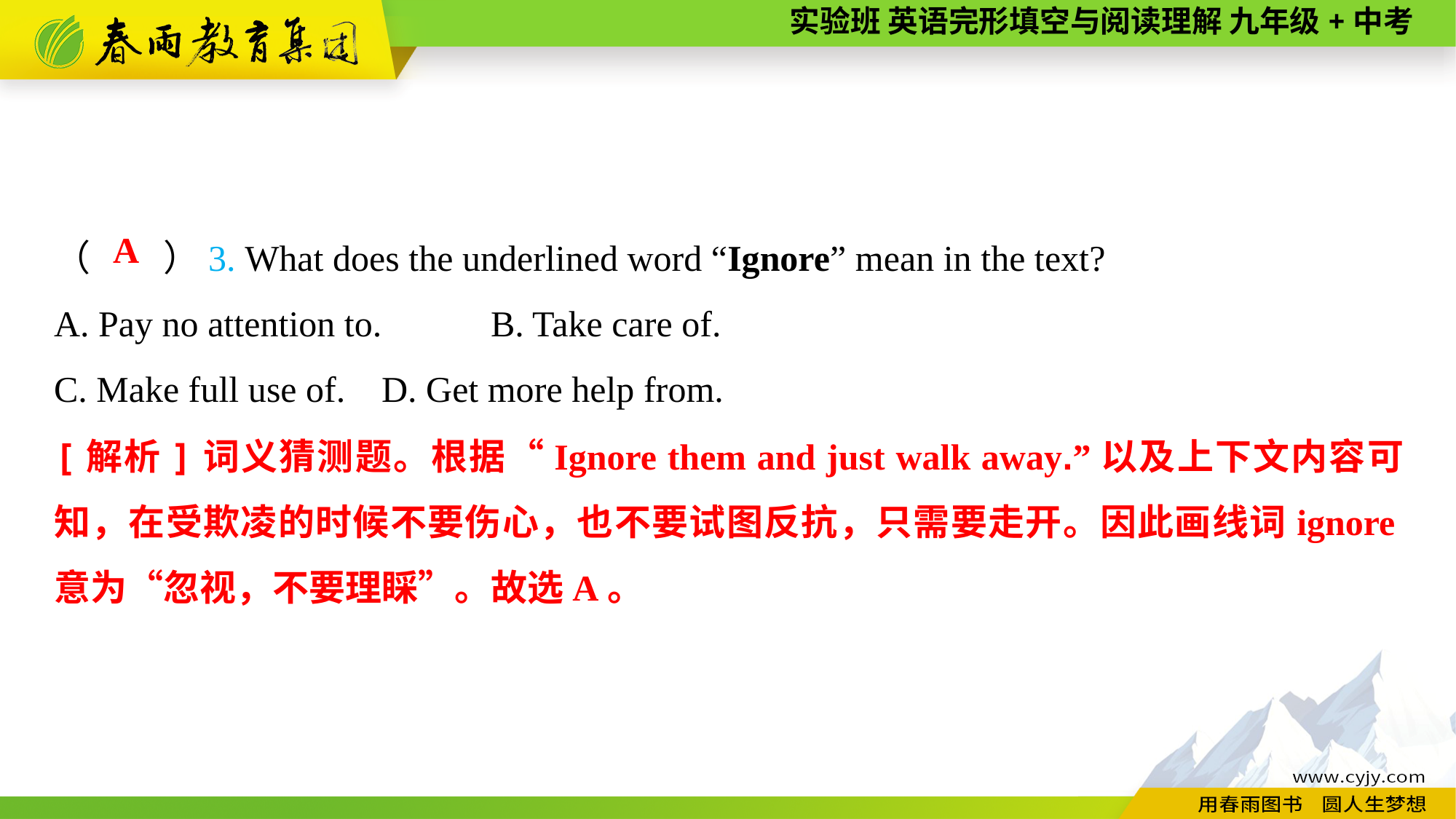

（　　）3. What does the underlined word “Ignore” mean in the text?
A. Pay no attention to.	B. Take care of.
C. Make full use of.	D. Get more help from.
A
[解析]词义猜测题。根据“Ignore them and just walk away.”以及上下文内容可知，在受欺凌的时候不要伤心，也不要试图反抗，只需要走开。因此画线词ignore意为“忽视，不要理睬”。故选A。